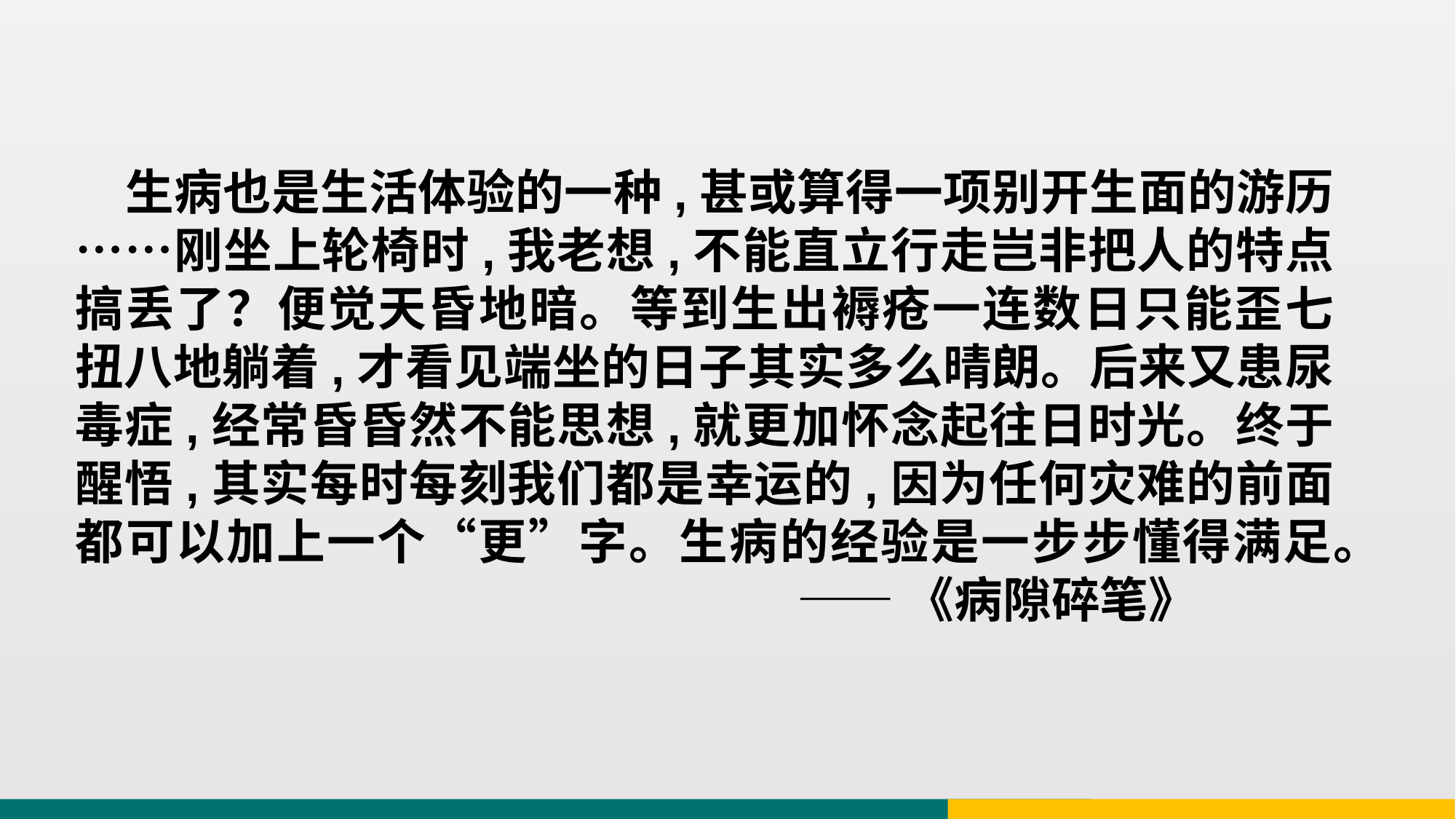

生病也是生活体验的一种,甚或算得一项别开生面的游历……刚坐上轮椅时,我老想,不能直立行走岂非把人的特点搞丢了？便觉天昏地暗。等到生出褥疮一连数日只能歪七扭八地躺着,才看见端坐的日子其实多么晴朗。后来又患尿毒症,经常昏昏然不能思想,就更加怀念起往日时光。终于醒悟,其实每时每刻我们都是幸运的,因为任何灾难的前面都可以加上一个“更”字。生病的经验是一步步懂得满足。
                                                                 ——《病隙碎笔》